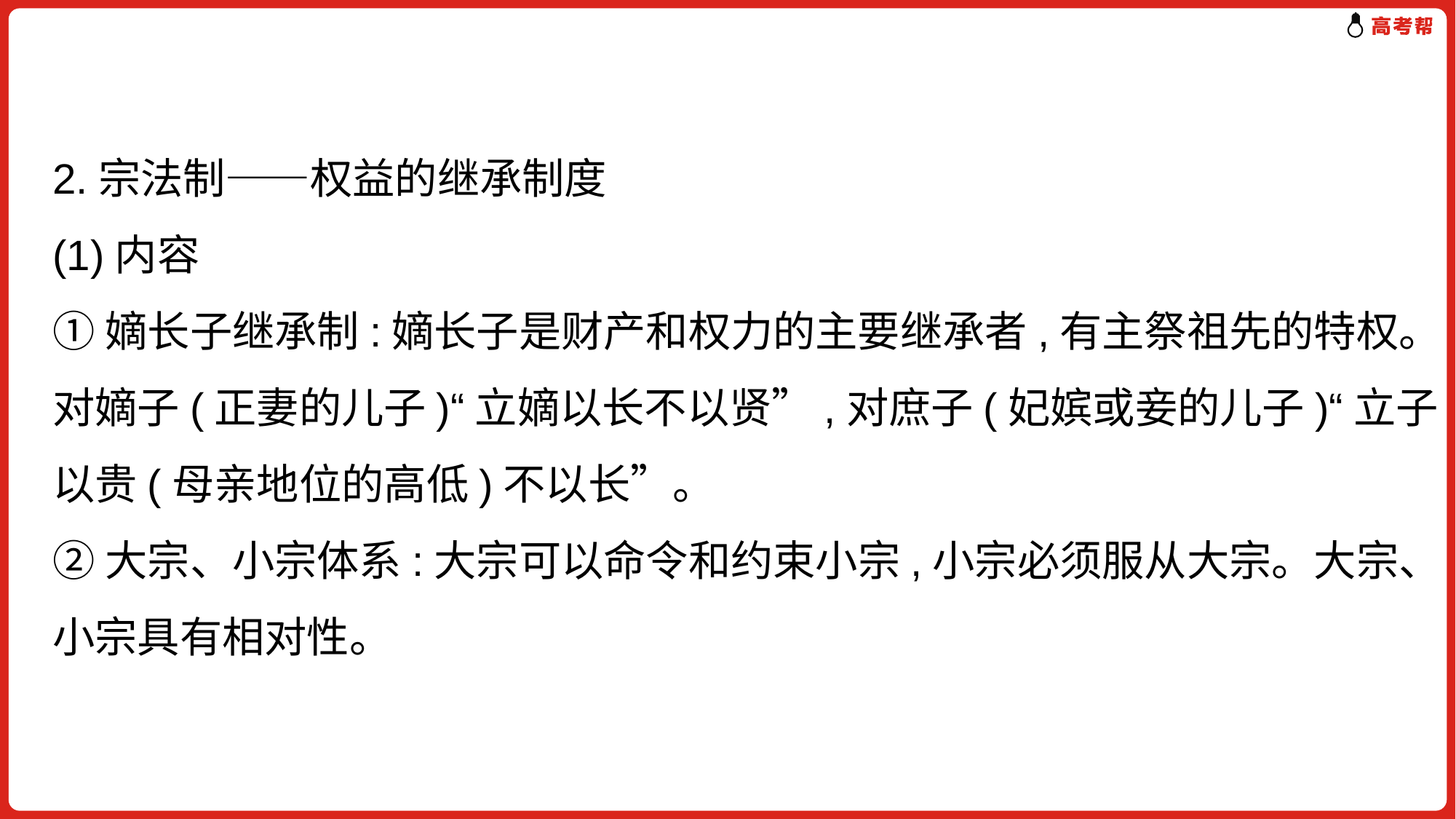

2.宗法制——权益的继承制度
(1)内容
①嫡长子继承制:嫡长子是财产和权力的主要继承者,有主祭祖先的特权。
对嫡子(正妻的儿子)“立嫡以长不以贤”,对庶子(妃嫔或妾的儿子)“立子
以贵(母亲地位的高低)不以长”。
②大宗、小宗体系:大宗可以命令和约束小宗,小宗必须服从大宗。大宗、
小宗具有相对性。